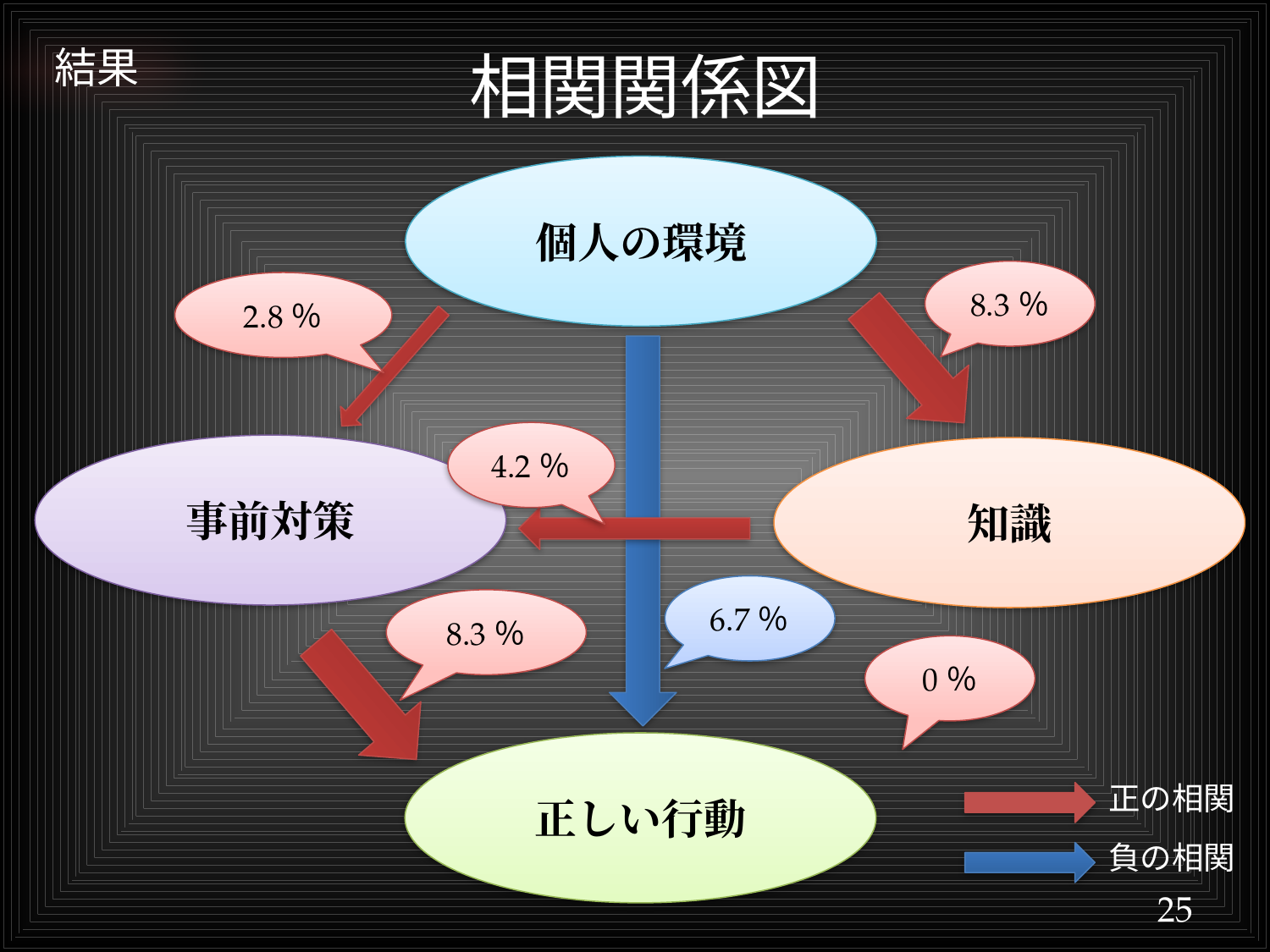

# 結果

相関関係図
個人の環境
8.3％
2.8％

4.2％
事前対策
知識

6.7％
8.3％
0％

正しい行動
正の相関

負の相関

25